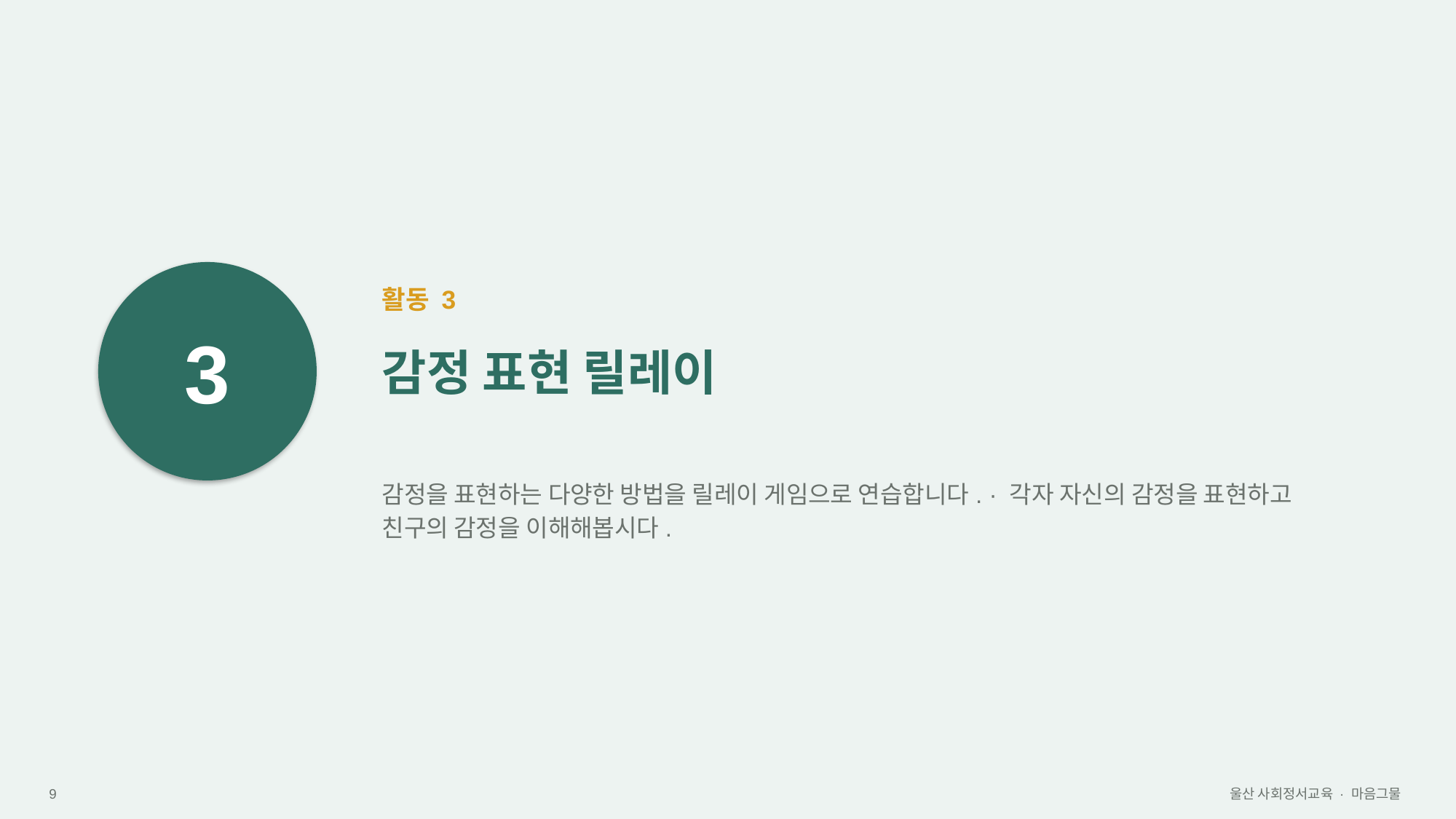

3
활동 3
감정 표현 릴레이
감정을 표현하는 다양한 방법을 릴레이 게임으로 연습합니다. · 각자 자신의 감정을 표현하고 친구의 감정을 이해해봅시다.
9
울산 사회정서교육 · 마음그물